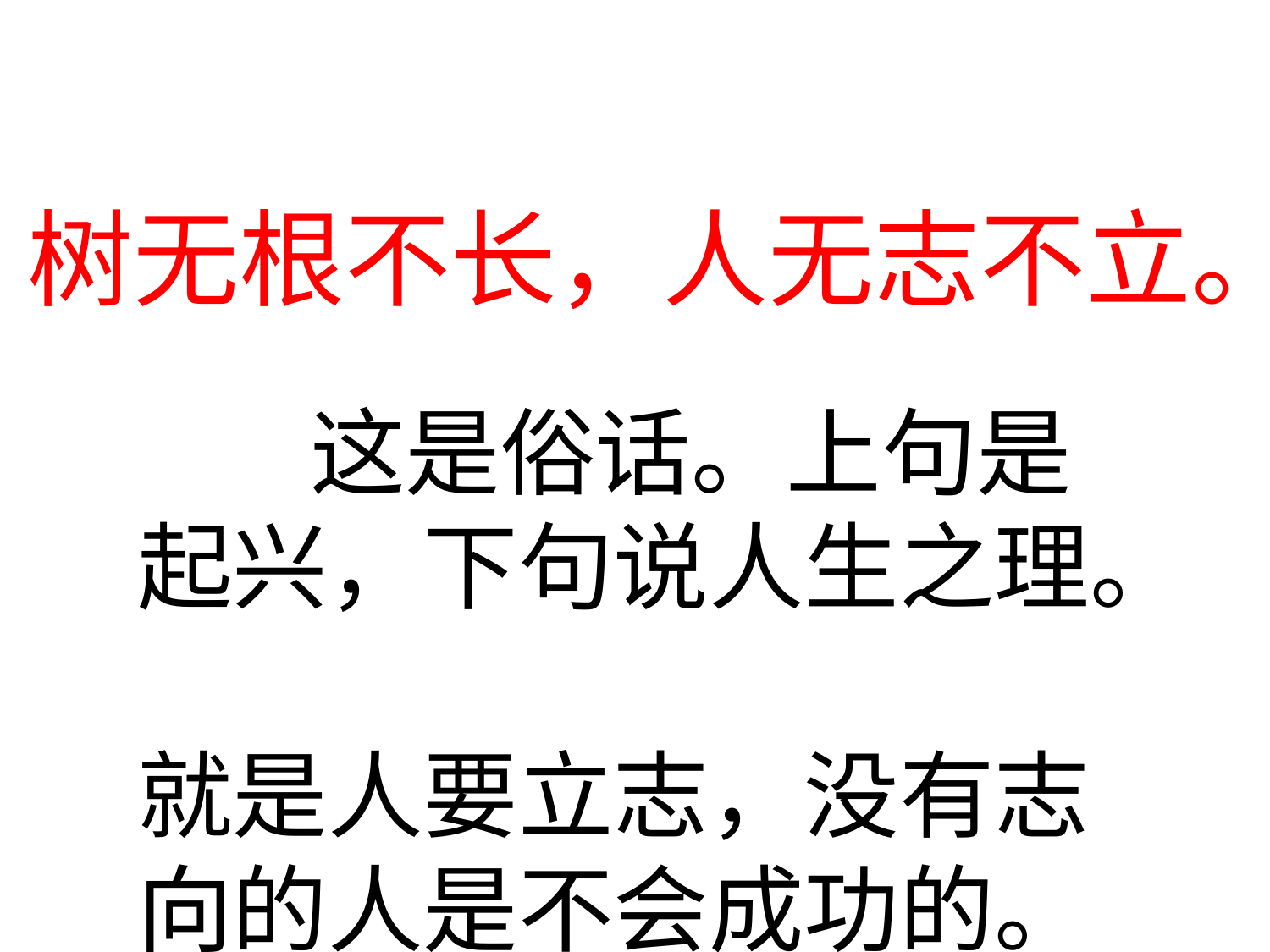

树无根不长，人无志不立。
       这是俗话。上句是起兴，下句说人生之理。
就是人要立志，没有志向的人是不会成功的。